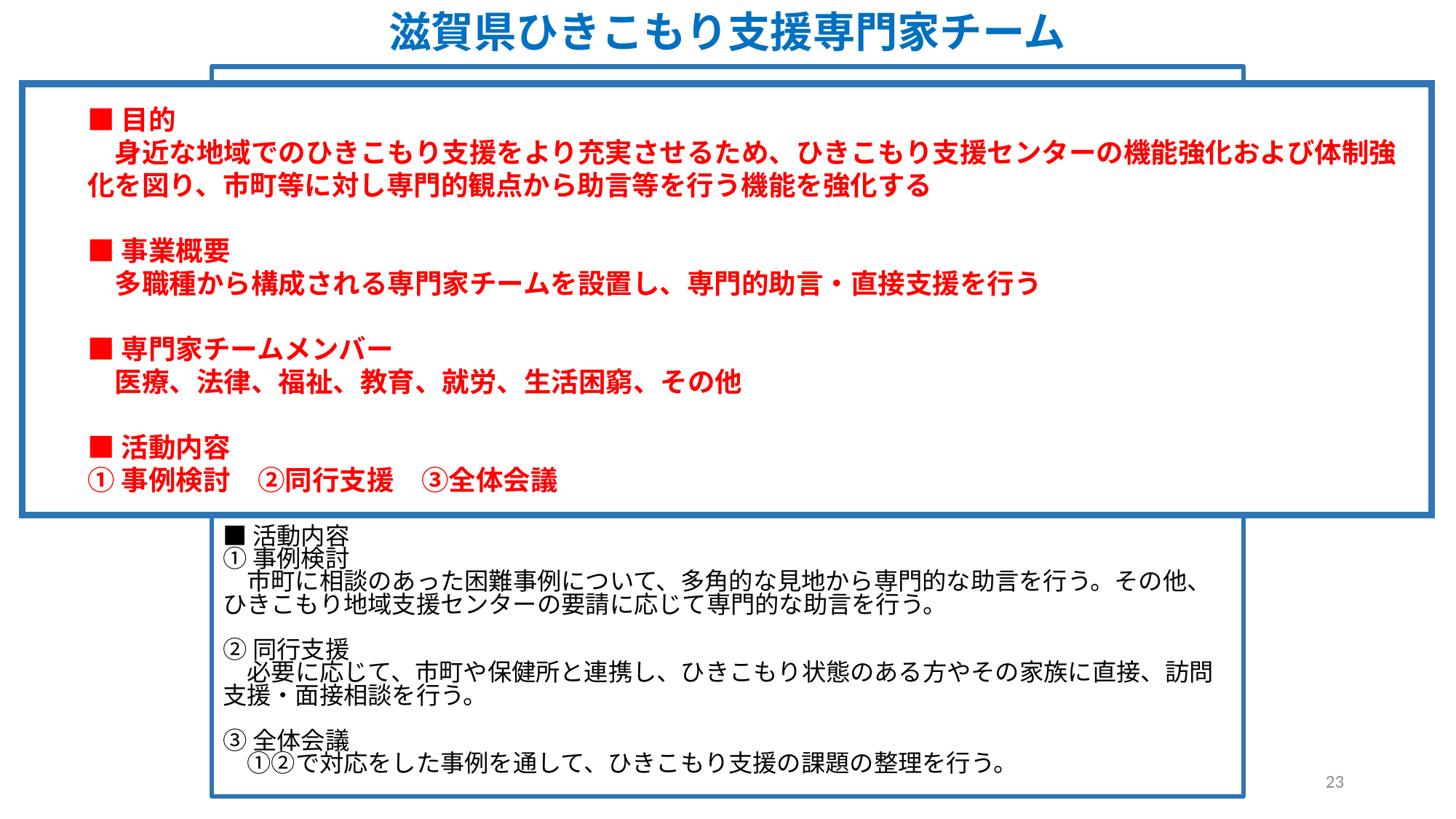

# 滋賀県ひきこもり支援専門家チーム

■目的
　身近な地域でのひきこもり支援をより充実させるため、ひきこもり支援センターの機能強化および体制強化を図り、市町等に対し専門的観点から助言等を行う機能を強化する。

■事業概要
　医療、法律、福祉、教育、就労等の多職種から構成される専門家チームを設置し、専門的助言・直接支援を行う。

■専門家チームメンバー
・医　　療：精神科医・臨床心理士（精神障害・発達障害など）
・法　　律：弁護士（債務整理・成年後見制度など）
・福　　祉：精神保健福祉士
　　　　　：ひきこもり支援実施事業所
・教　　育：元高校教員（教育との連携）
・就　　労：キャリアコンサルタント
・生活困窮：ファイナンシャルプランナー、生活困窮者等自立支援相談
・その他　：学識経験者
※保健→保健所保健師

■活動内容
①事例検討
　市町に相談のあった困難事例について、多角的な見地から専門的な助言を行う。その他、ひきこもり地域支援センターの要請に応じて専門的な助言を行う。

②同行支援
　必要に応じて、市町や保健所と連携し、ひきこもり状態のある方やその家族に直接、訪問支援・面接相談を行う。

③全体会議
　①②で対応をした事例を通して、ひきこもり支援の課題の整理を行う。

■目的
　身近な地域でのひきこもり支援をより充実させるため、ひきこもり支援センターの機能強化および体制強化を図り、市町等に対し専門的観点から助言等を行う機能を強化する

■事業概要
　多職種から構成される専門家チームを設置し、専門的助言・直接支援を行う

■専門家チームメンバー
　医療、法律、福祉、教育、就労、生活困窮、その他

■活動内容
①事例検討　②同行支援　③全体会議
23